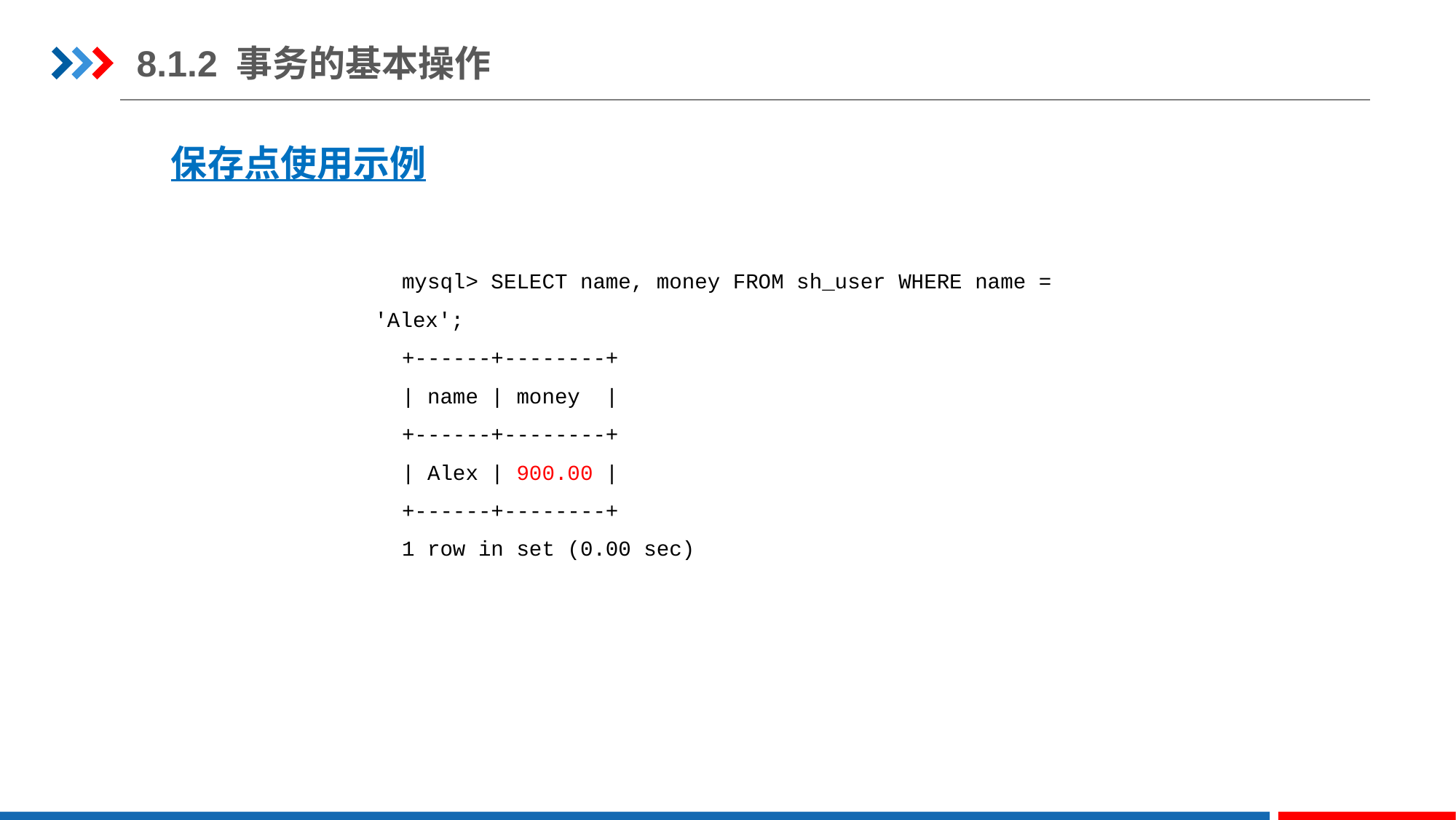

8.1.2 事务的基本操作
保存点使用示例
mysql> SELECT name, money FROM sh_user WHERE name = 'Alex';
+------+--------+
| name | money  |
+------+--------+
| Alex | 900.00 |
+------+--------+
1 row in set (0.00 sec)